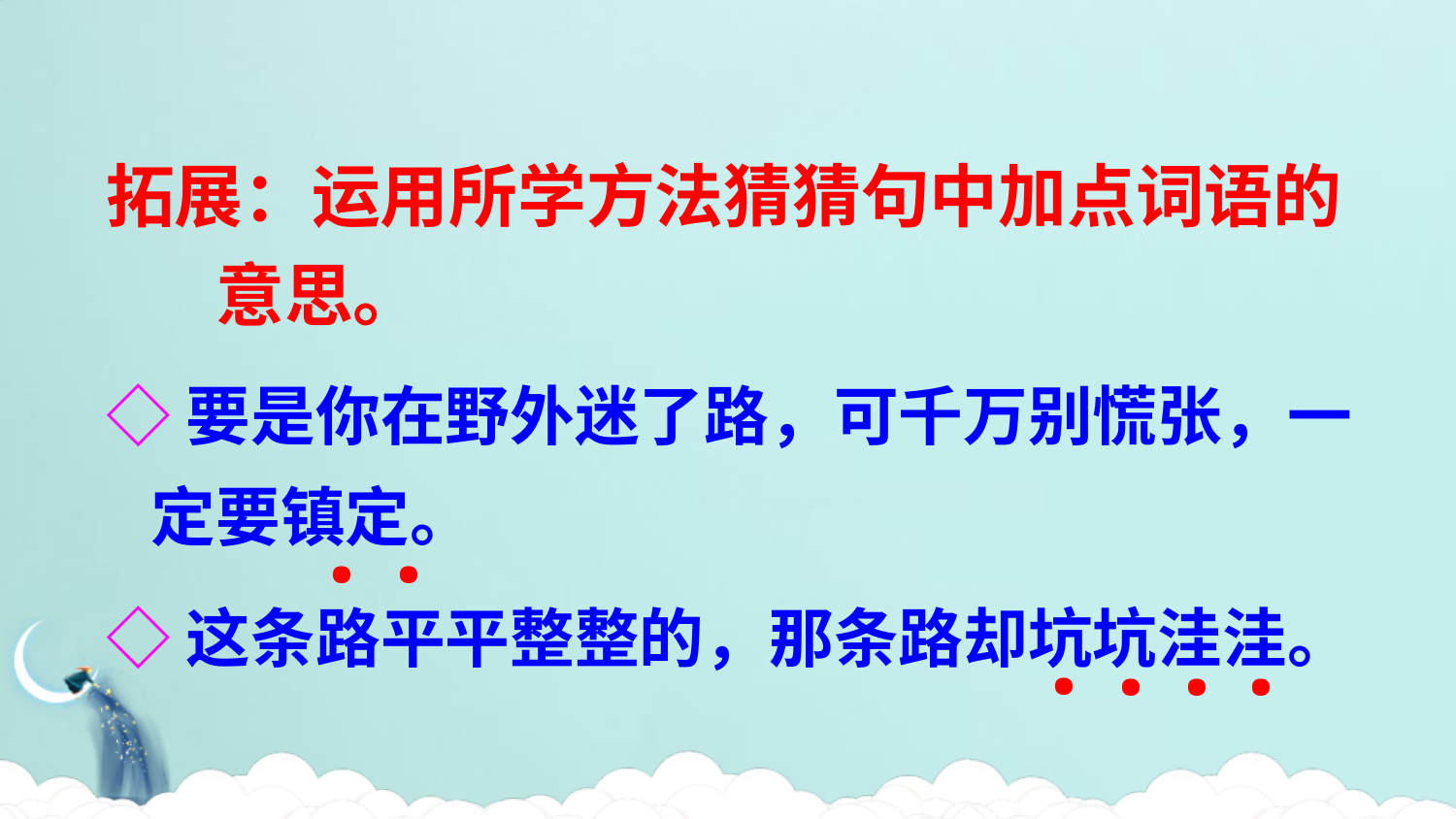

拓展：运用所学方法猜猜句中加点词语的
      意思。
◇要是你在野外迷了路，可千万别慌张，一
  定要镇定。
◇这条路平平整整的，那条路却坑坑洼洼。
.
.
.
.
.
.